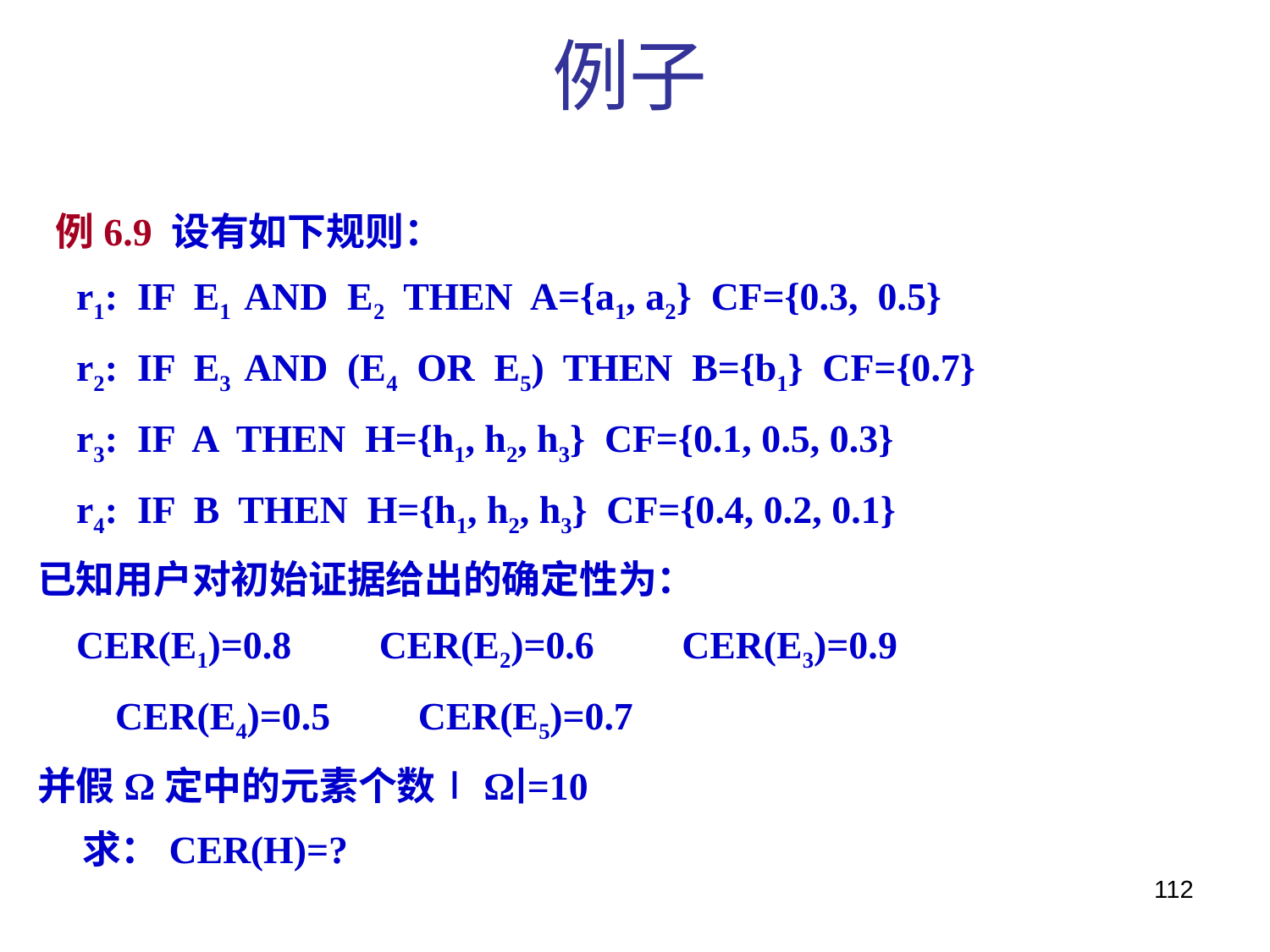

例子
 例6.9 设有如下规则：
    r1:  IF  E1  AND  E2  THEN  A={a1, a2}  CF={0.3,  0.5}
    r2:  IF  E3  AND  (E4  OR  E5)  THEN  B={b1}  CF={0.7}
    r3:  IF  A  THEN  H={h1, h2, h3}  CF={0.1, 0.5, 0.3}
    r4:  IF  B  THEN  H={h1, h2, h3}  CF={0.4, 0.2, 0.1}
已知用户对初始证据给出的确定性为：
    CER(E1)=0.8         CER(E2)=0.6         CER(E3)=0.9
        CER(E4)=0.5         CER(E5)=0.7
并假Ω定中的元素个数∣Ω∣=10
    求：CER(H)=?
112